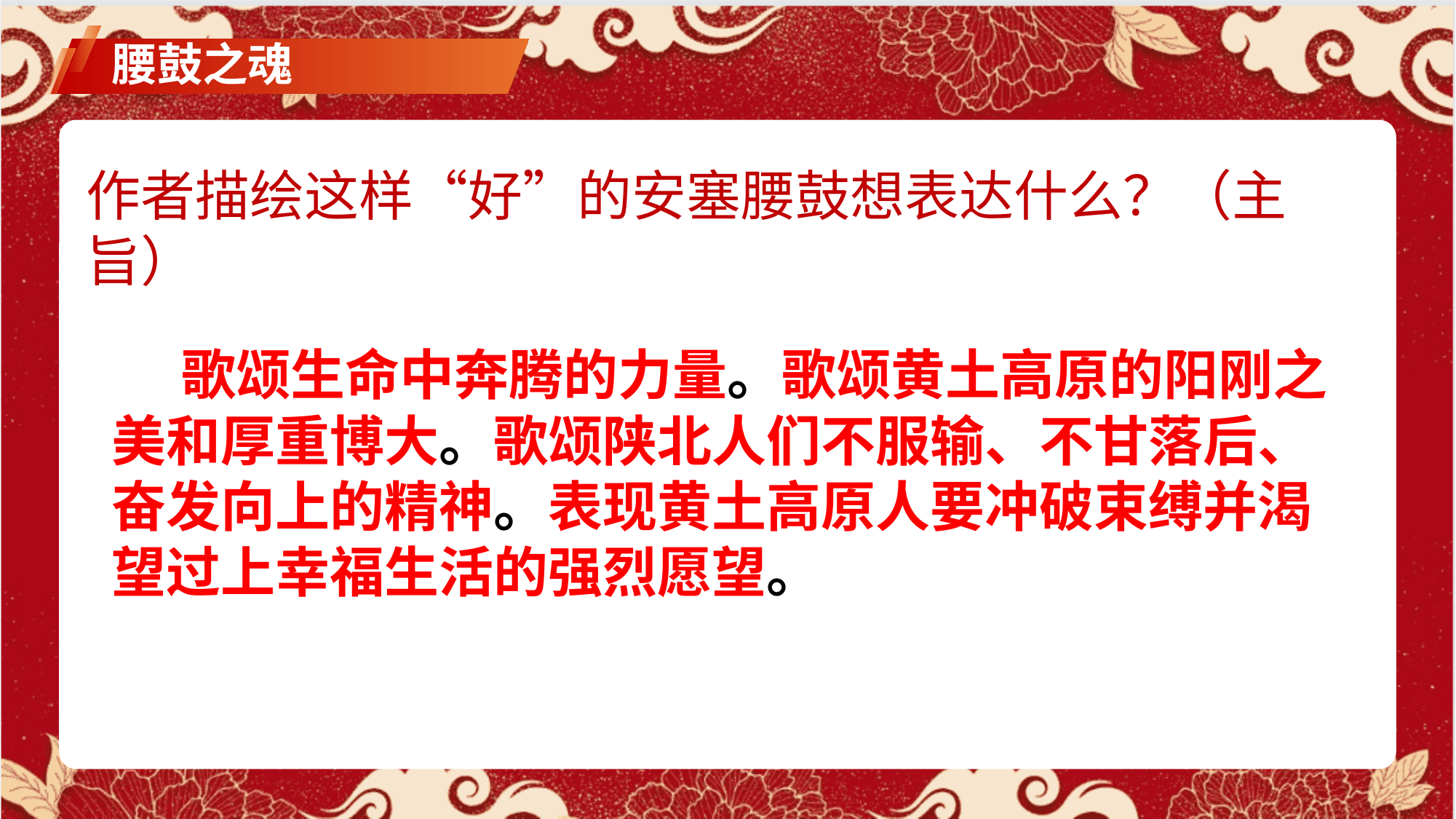

腰鼓之魂

# 作者描绘这样“好”的安塞腰鼓想表达什么？（主旨）

    歌颂生命中奔腾的力量。歌颂黄土高原的阳刚之美和厚重博大。歌颂陕北人们不服输、不甘落后、奋发向上的精神。表现黄土高原人要冲破束缚并渴望过上幸福生活的强烈愿望。